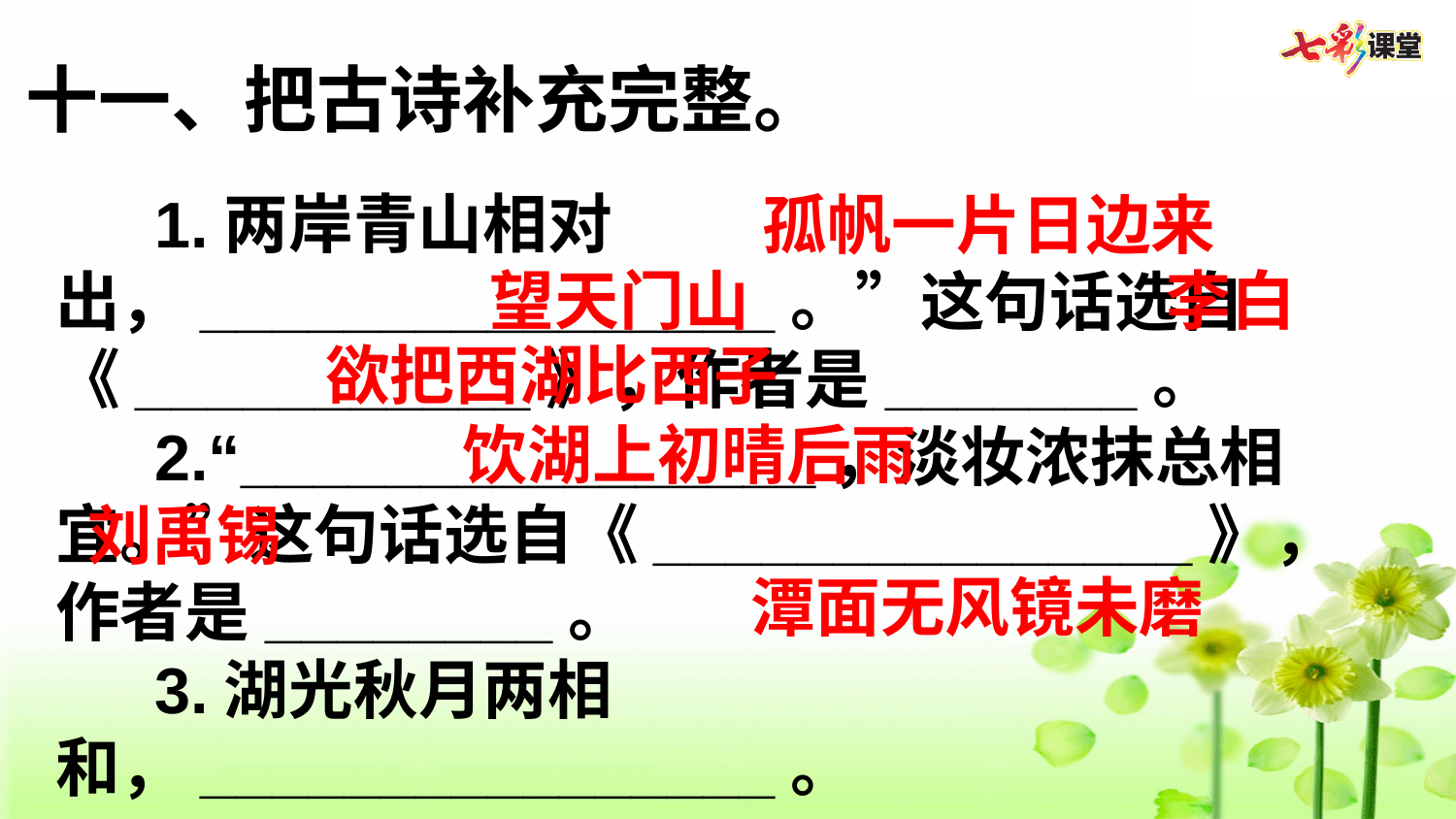

十一、把古诗补充完整。
1.两岸青山相对出，________________。”这句话选自《___________》，作者是_______。
2.“________________，淡妆浓抹总相宜。”这句话选自《_______________》，作者是________。
3.湖光秋月两相和，________________。
孤帆一片日边来
望天门山
李白
欲把西湖比西子
饮湖上初晴后雨
刘禹锡
潭面无风镜未磨